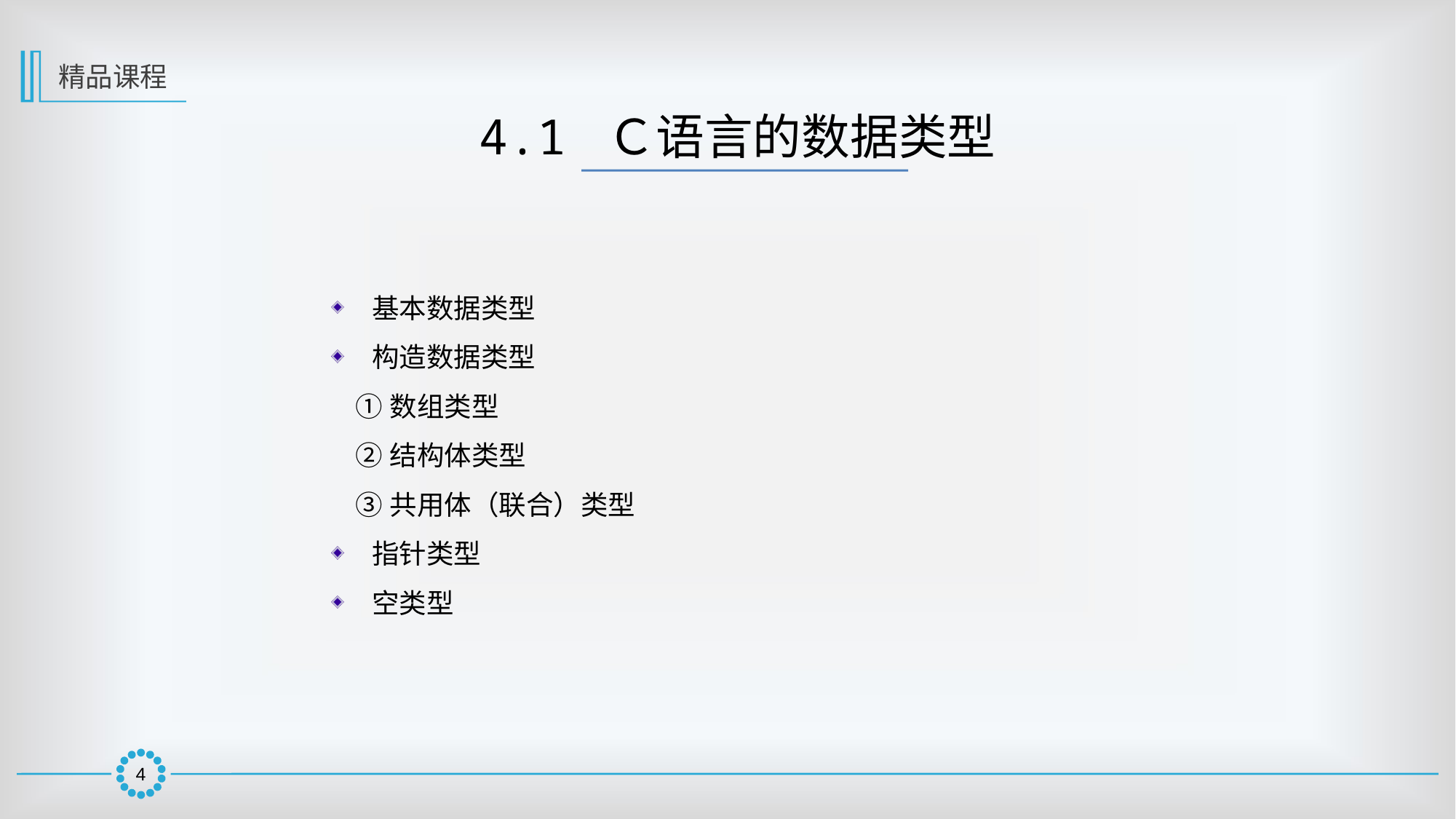

精品课程
4.1 Ｃ语言的数据类型

基本数据类型
构造数据类型
    ①数组类型
    ②结构体类型
    ③共用体（联合）类型
指针类型
空类型

4